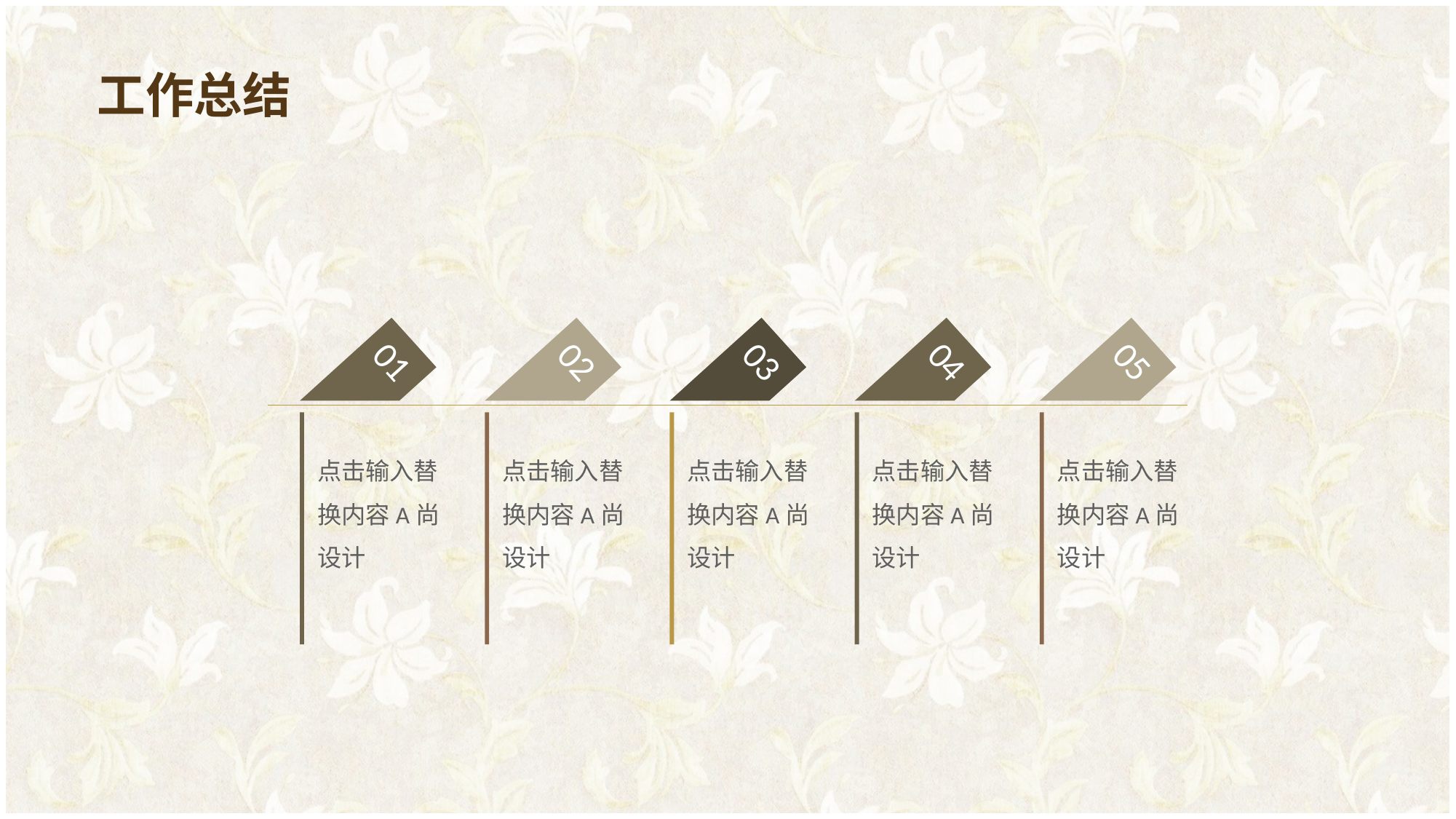

工作总结
01
02
03
04
05

点击输入替换内容A尚设计

点击输入替换内容A尚设计

点击输入替换内容A尚设计

点击输入替换内容A尚设计

点击输入替换内容A尚设计